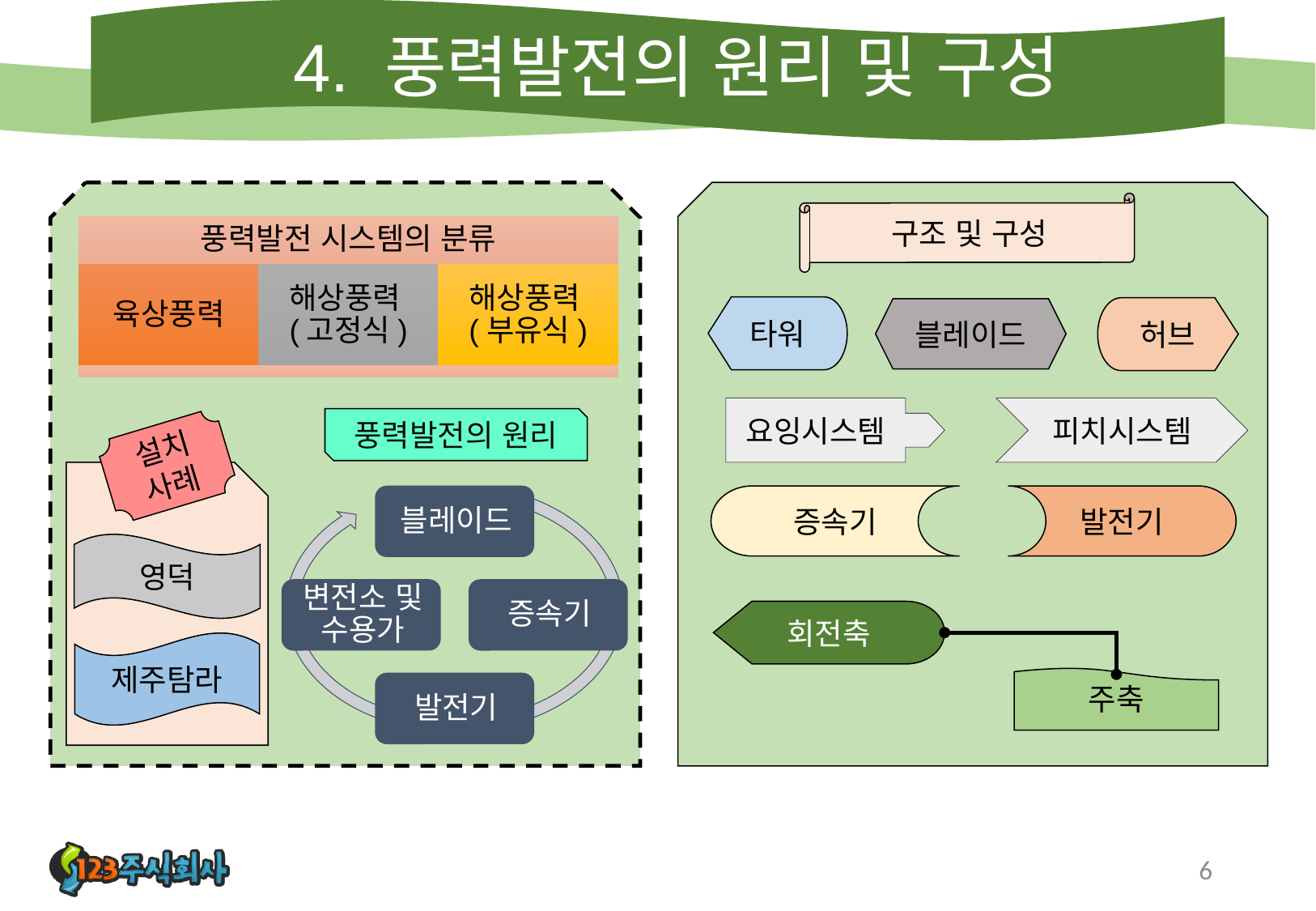

# 4. 풍력발전의 원리 및 구성

구조 및 구성
풍력발전 시스템의 분류
육상풍력
해상풍력(고정식)
해상풍력(부유식)
타워
허브
블레이드
요잉시스템
피치시스템
풍력발전의 원리
설치사례

블레이드
증속기
발전기
변전소 및 수용가
증속기
발전기
영덕
회전축
제주탐라

주축
6